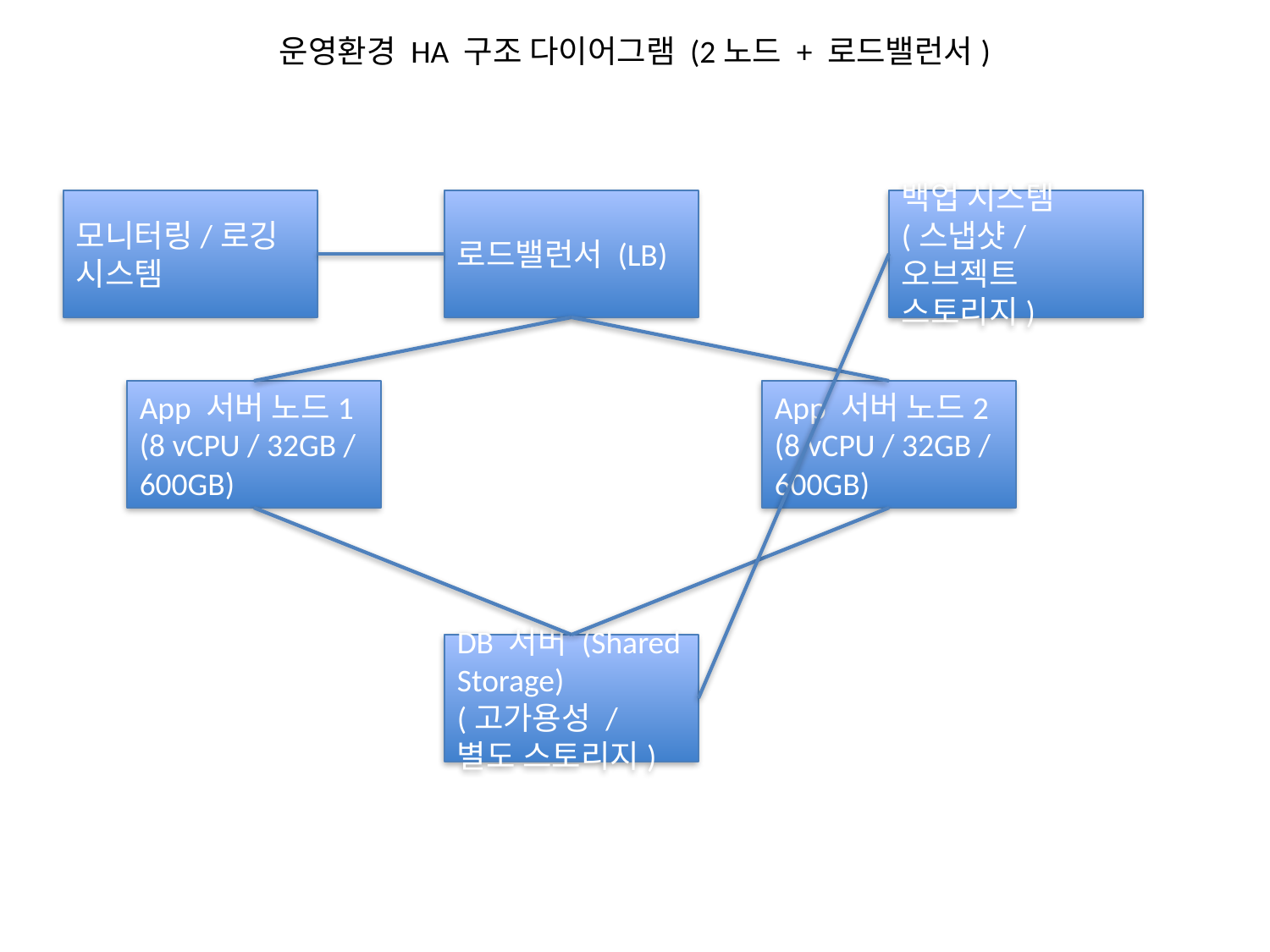

운영환경 HA 구조 다이어그램 (2노드 + 로드밸런서)
모니터링/로깅 시스템
로드밸런서 (LB)
백업 시스템
(스냅샷/오브젝트 스토리지)
App 서버 노드1
(8 vCPU / 32GB / 600GB)
App 서버 노드2
(8 vCPU / 32GB / 600GB)
DB 서버 (Shared Storage)
(고가용성 / 별도 스토리지)